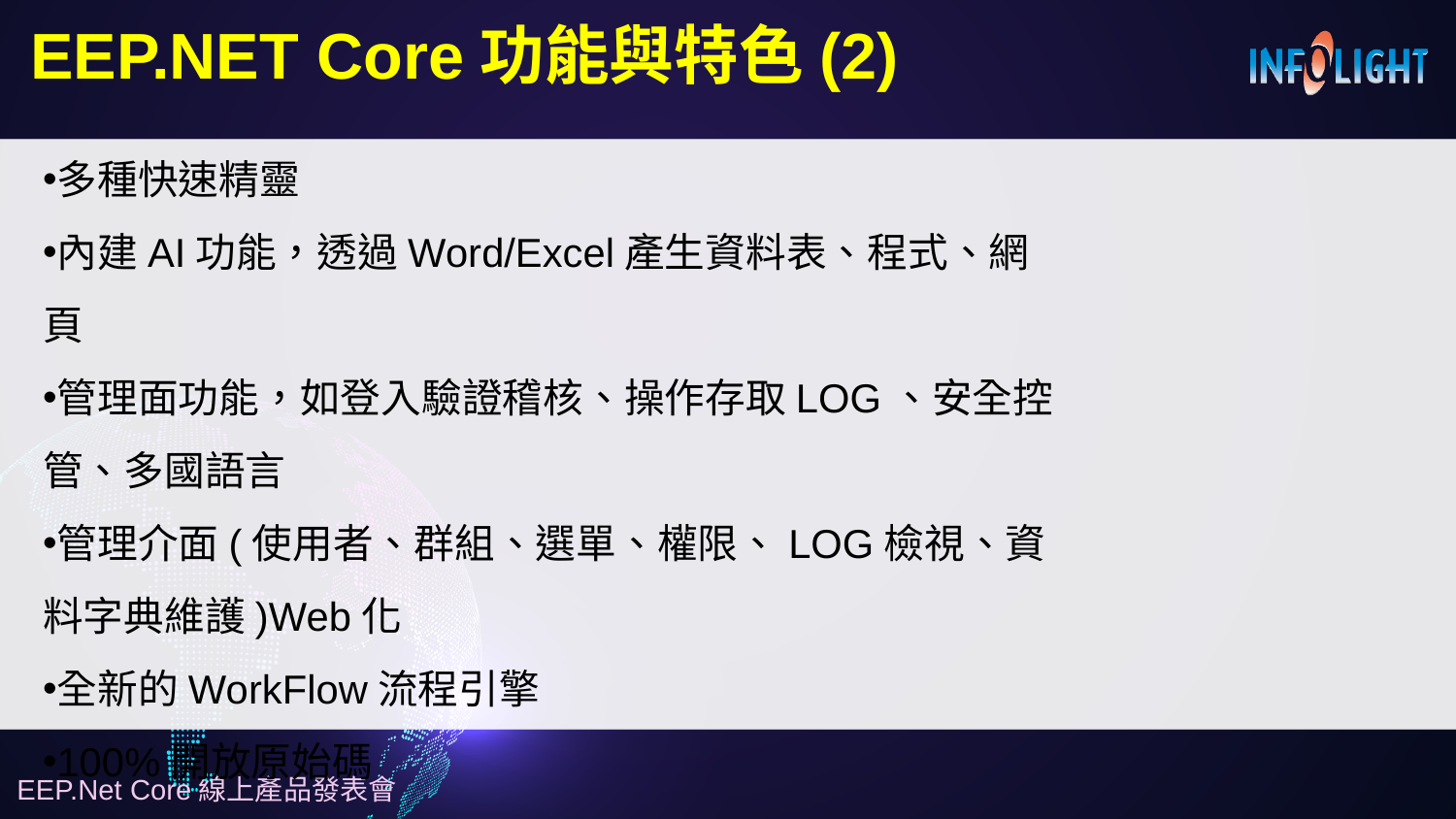

# EEP.NET Core功能與特色(2)
多種快速精靈
內建AI功能，透過Word/Excel產生資料表、程式、網頁
管理面功能，如登入驗證稽核、操作存取LOG、安全控管、多國語言
管理介面(使用者、群組、選單、權限、LOG檢視、資料字典維護)Web化
全新的WorkFlow流程引擎
100%開放原始碼